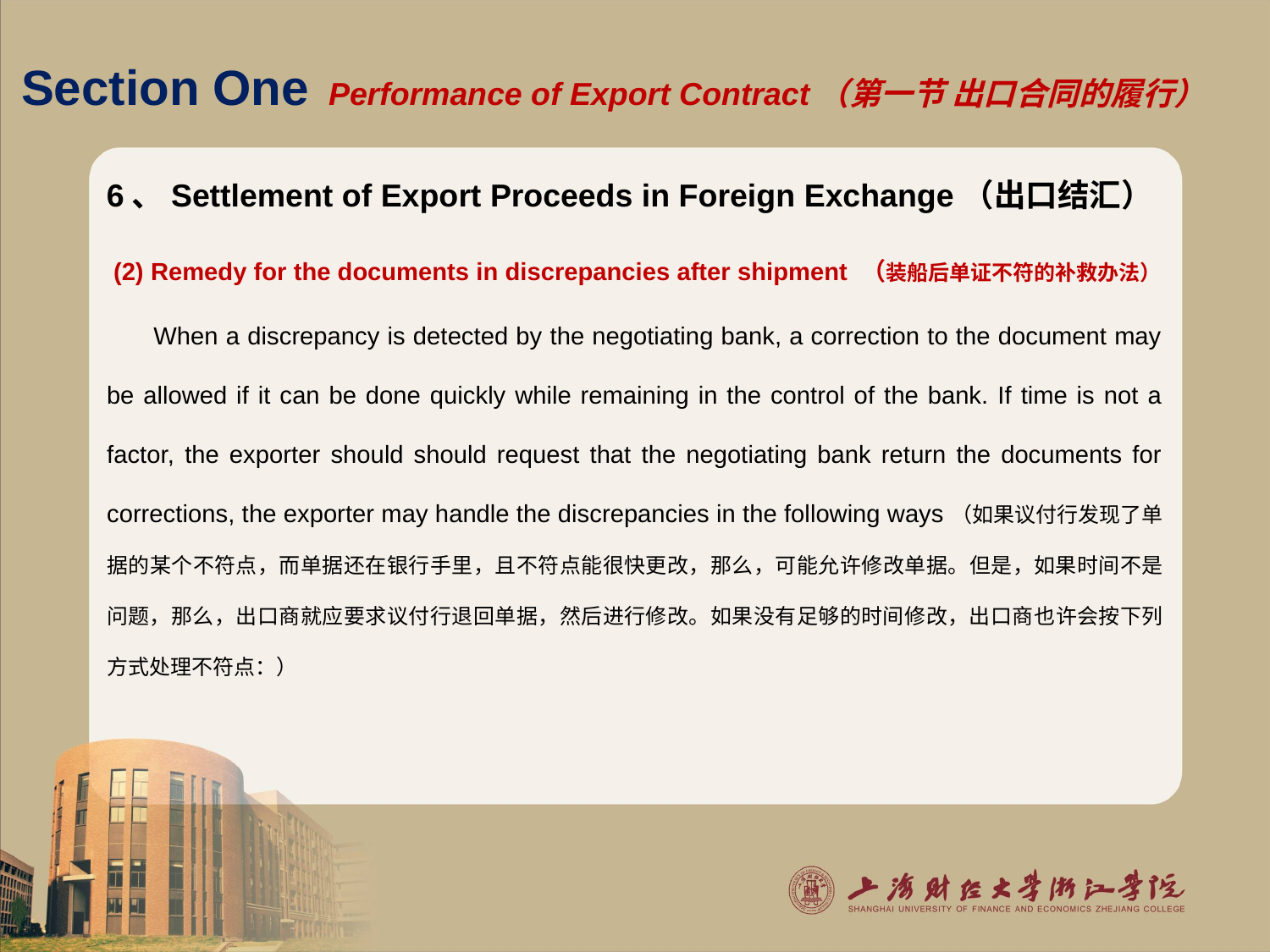

# Section One  Performance of Export Contract（第一节 出口合同的履行）
6、Settlement of Export Proceeds in Foreign Exchange（出口结汇）
 (2) Remedy for the documents in discrepancies after shipment （装船后单证不符的补救办法）
      When a discrepancy is detected by the negotiating bank, a correction to the document may be allowed if it can be done quickly while remaining in the control of the bank. If time is not a factor, the exporter should should request that the negotiating bank return the documents for corrections, the exporter may handle the discrepancies in the following ways（如果议付行发现了单据的某个不符点，而单据还在银行手里，且不符点能很快更改，那么，可能允许修改单据。但是，如果时间不是问题，那么，出口商就应要求议付行退回单据，然后进行修改。如果没有足够的时间修改，出口商也许会按下列方式处理不符点：）